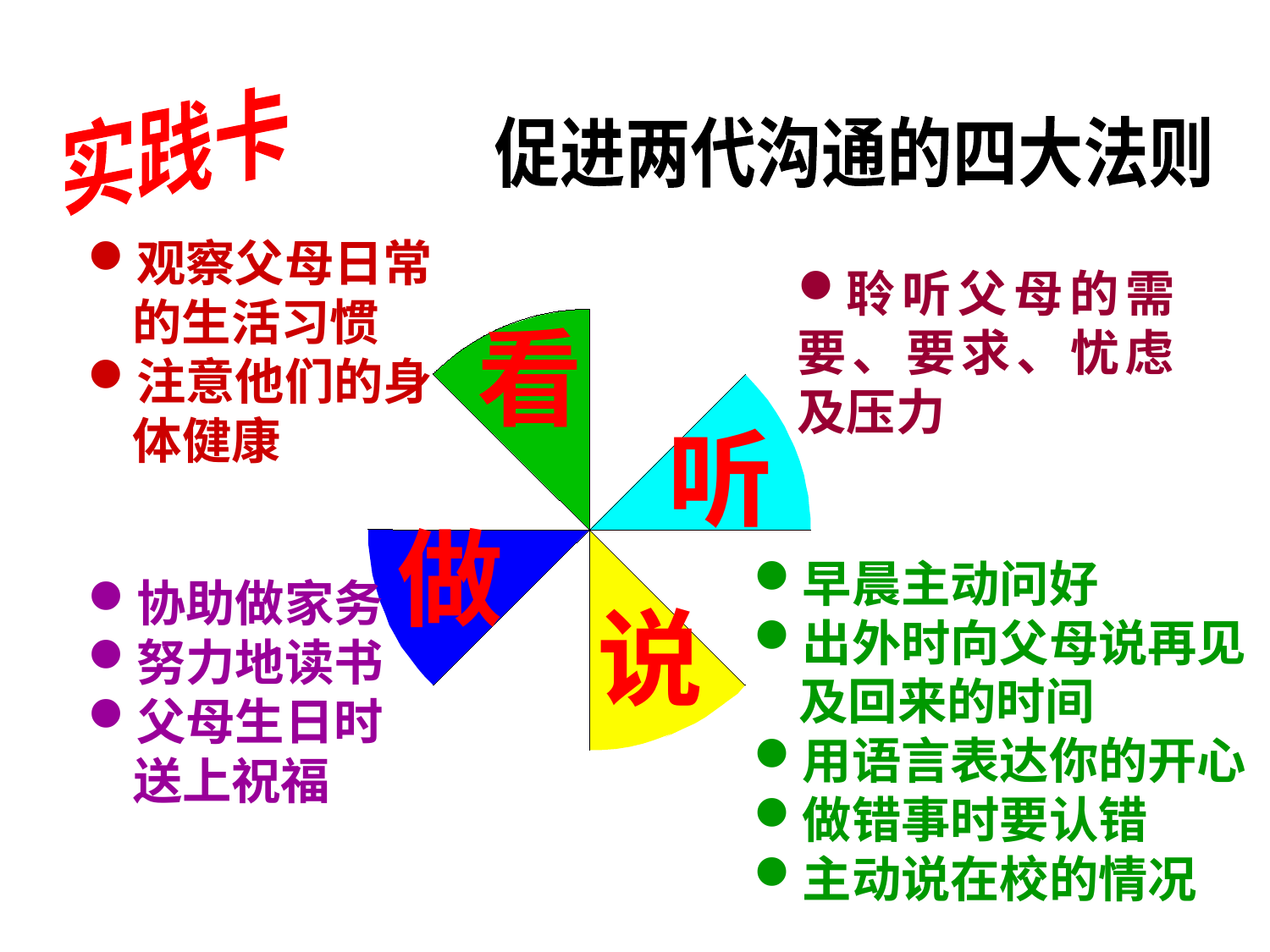

实践卡
促进两代沟通的四大法则
观察父母日常
   的生活习惯
注意他们的身
   体健康
聆听父母的需要、要求、忧虑及压力

看
听
做
早晨主动问好
出外时向父母说再见
   及回来的时间
用语言表达你的开心
做错事时要认错
主动说在校的情况
协助做家务
努力地读书
父母生日时
   送上祝福
说